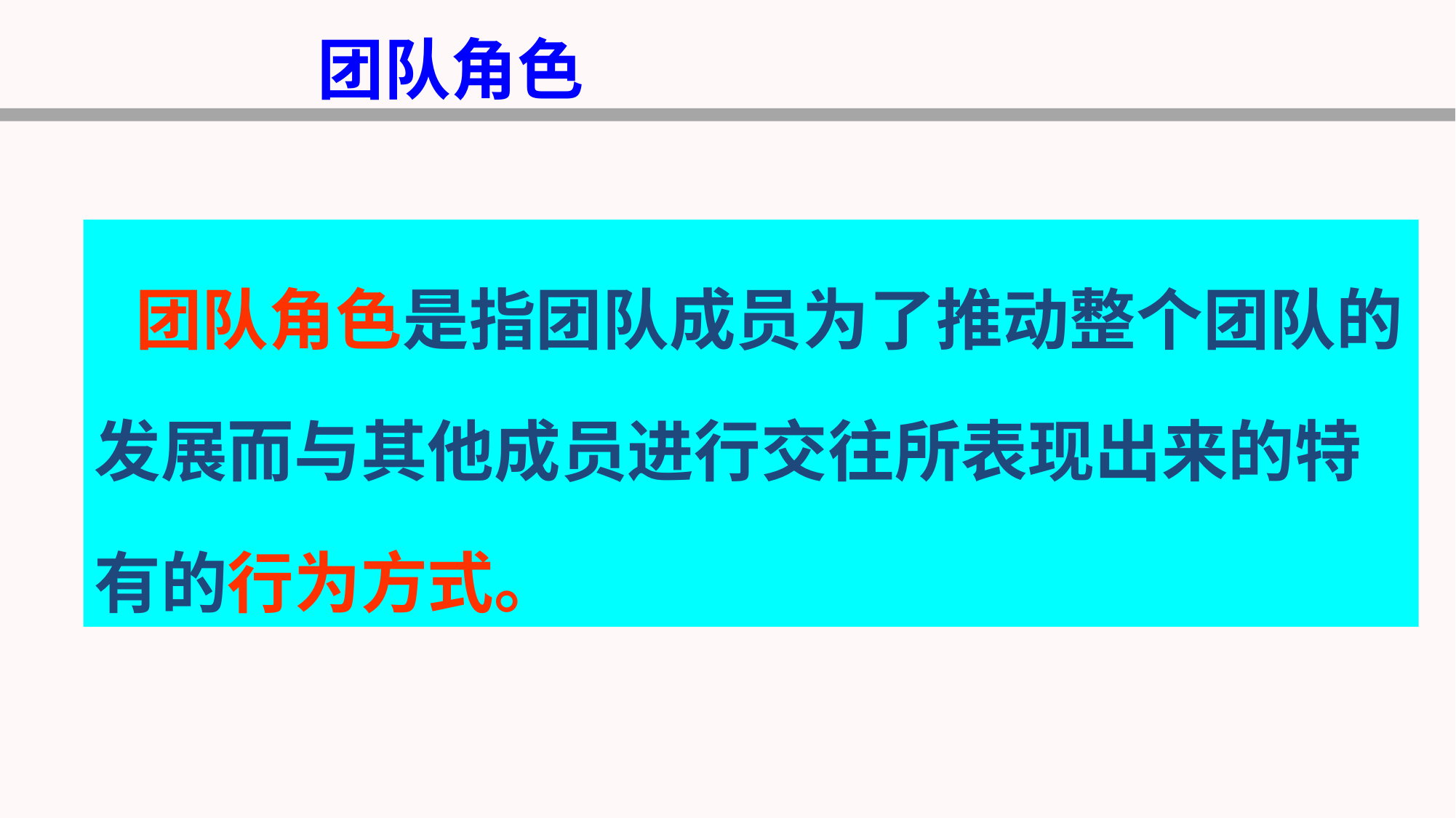

团队角色
    团队角色是指团队成员为了推动整个团队的发展而与其他成员进行交往所表现出来的特有的行为方式。